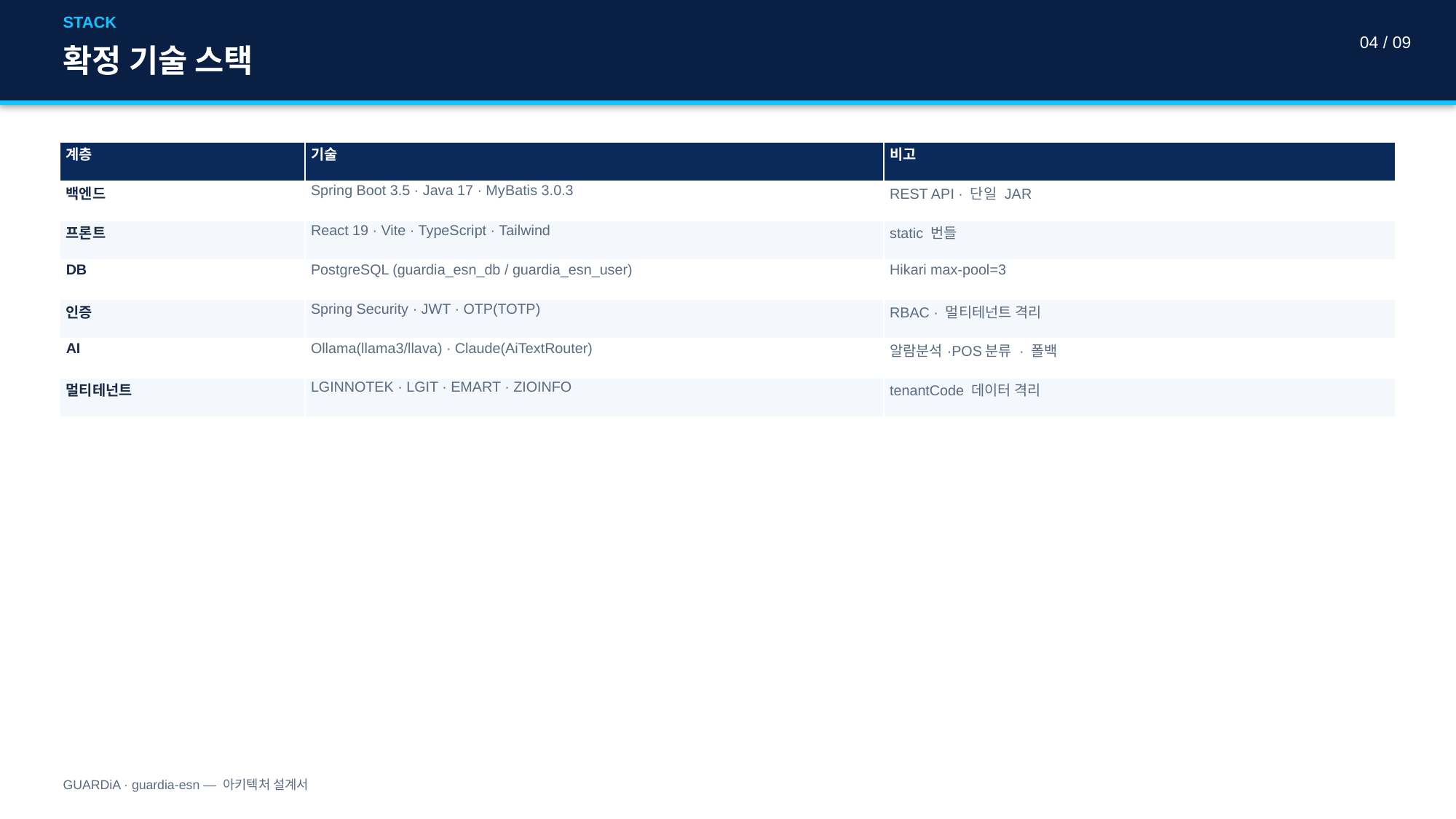

STACK
04 / 09
확정 기술 스택

| 계층 | 기술 | 비고 |
| --- | --- | --- |
| 백엔드 | Spring Boot 3.5 · Java 17 · MyBatis 3.0.3 | REST API · 단일 JAR |
| 프론트 | React 19 · Vite · TypeScript · Tailwind | static 번들 |
| DB | PostgreSQL (guardia\_esn\_db / guardia\_esn\_user) | Hikari max-pool=3 |
| 인증 | Spring Security · JWT · OTP(TOTP) | RBAC · 멀티테넌트 격리 |
| AI | Ollama(llama3/llava) · Claude(AiTextRouter) | 알람분석·POS분류 · 폴백 |
| 멀티테넌트 | LGINNOTEK · LGIT · EMART · ZIOINFO | tenantCode 데이터 격리 |
GUARDiA · guardia-esn — 아키텍처 설계서